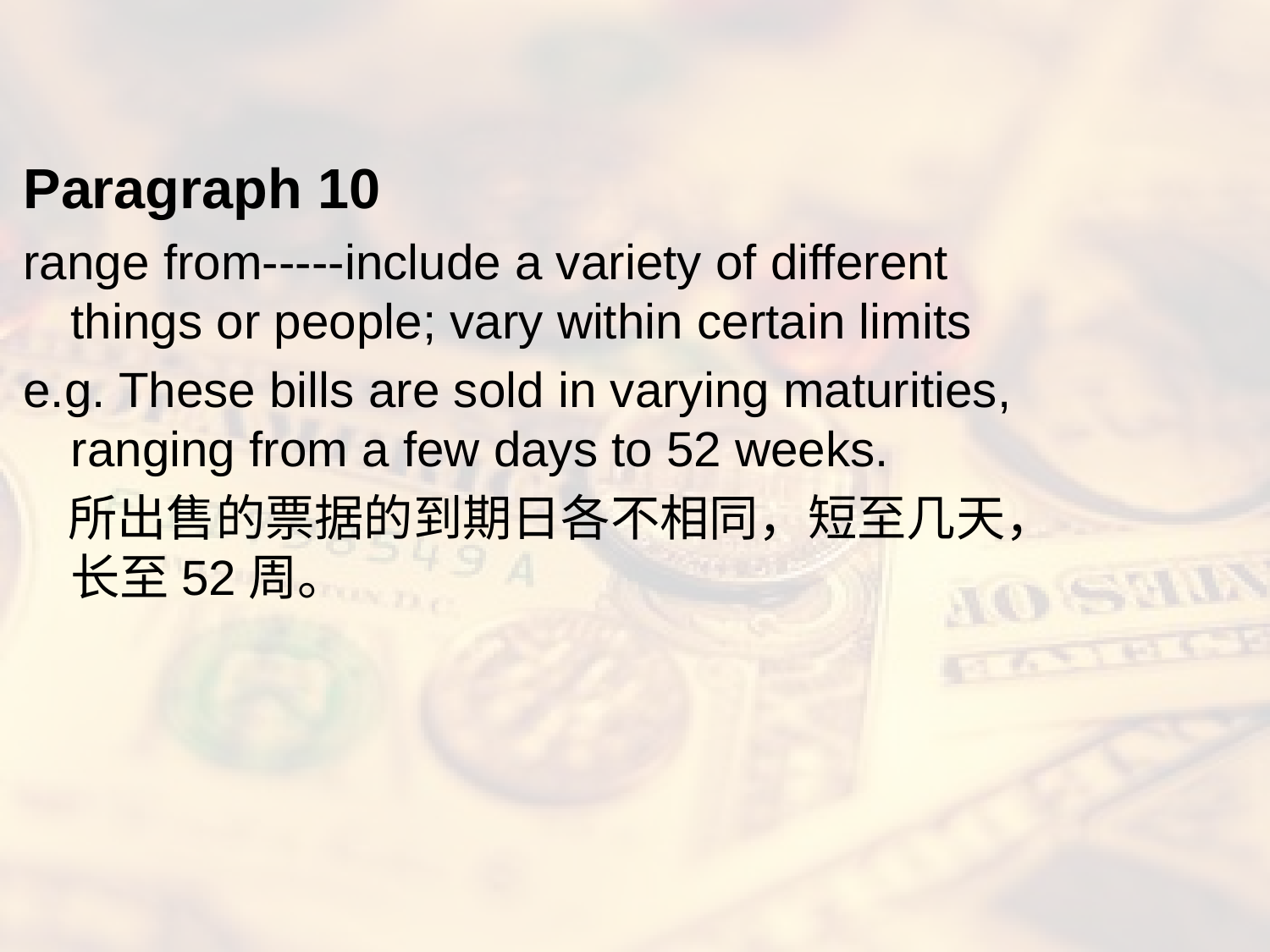

#
Paragraph 10
range from-----include a variety of different things or people; vary within certain limits
e.g. These bills are sold in varying maturities, ranging from a few days to 52 weeks.
   所出售的票据的到期日各不相同，短至几天，长至52周。